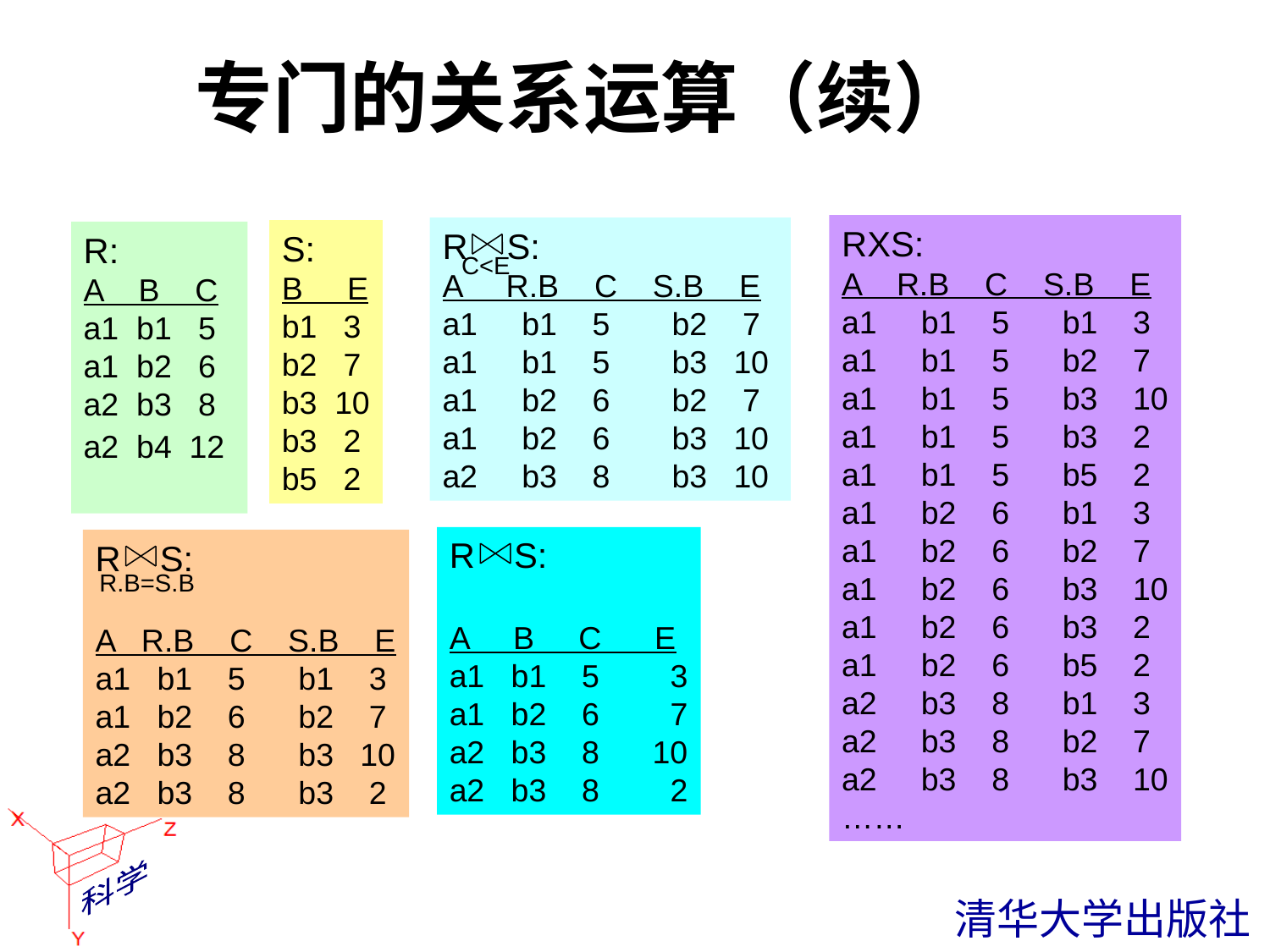

专门的关系运算（续）
RXS:
A    R.B    C    S.B    E
a1     b1    5      b1    3
a1     b1    5      b2    7
a1     b1    5      b3    10
a1     b1    5      b3    2
a1     b1    5      b5    2
a1     b2    6      b1    3
a1     b2    6      b2    7
a1     b2    6      b3    10
a1     b2    6      b3    2
a1     b2    6      b5    2
a2     b3    8      b1    3
a2     b3    8      b2    7
a2     b3    8      b3    10
……
R    S:
A     R.B    C    S.B    E
a1     b1    5       b2    7
a1     b1    5       b3   10
a1     b2    6       b2    7
a1     b2    6       b3   10
a2     b3    8       b3   10
S:
B     E
b1   3
b2   7
b3  10
b3   2
b5   2
R:
A    B    C
a1  b1   5
a1  b2   6
a2  b3   8
a2  b4  12

C<E

R    S:

A     B     C      E
a1   b1    5        3
a1   b2    6        7
a2   b3    8      10
a2   b3    8        2
R    S:

A   R.B    C    S.B    E
a1   b1    5      b1    3
a1   b2    6      b2    7
a2   b3    8      b3   10
a2   b3    8      b3    2

R.B=S.B
      清华大学出版社